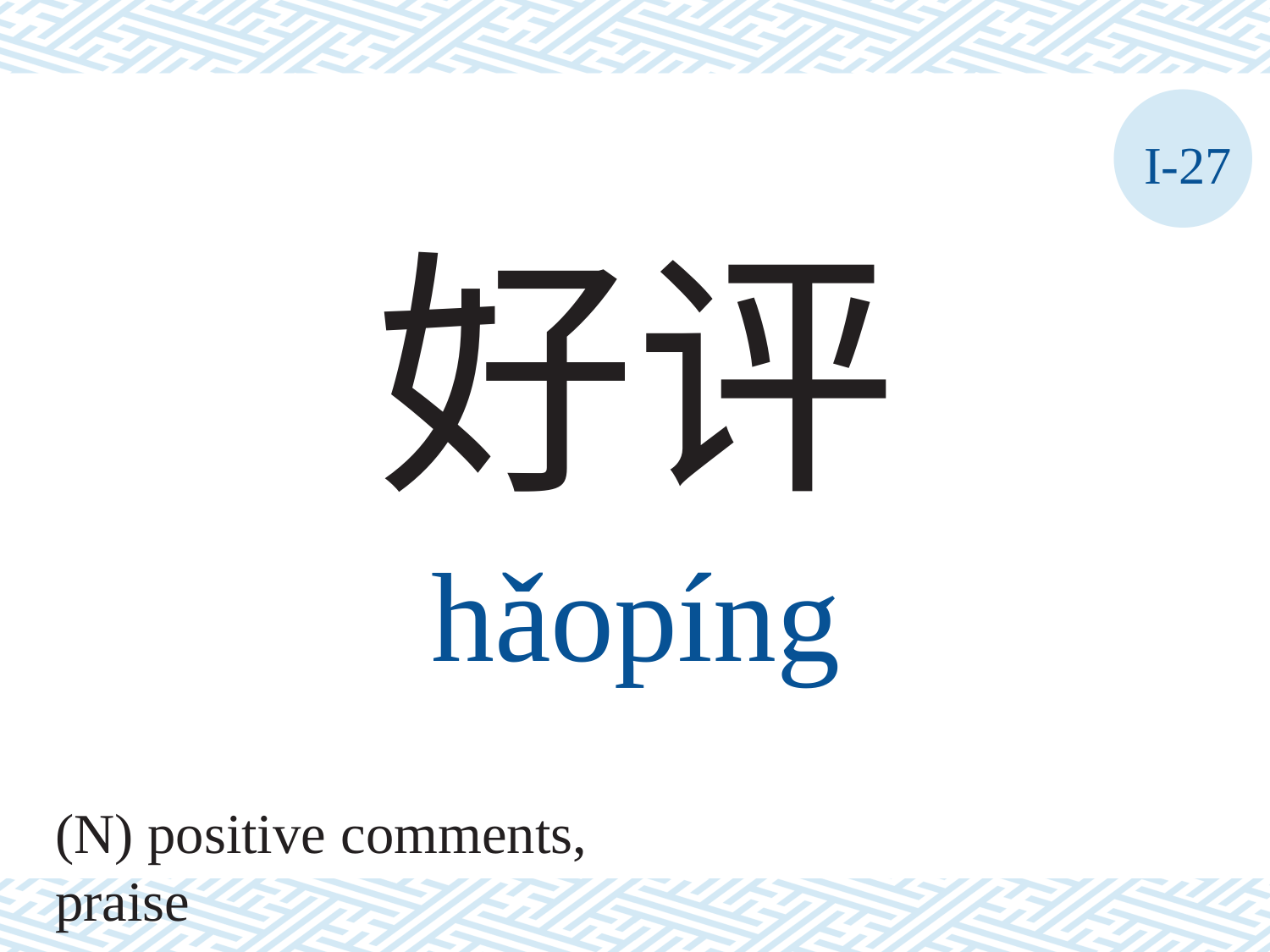

I-27
好评
hǎopíng
(N) positive comments, praise